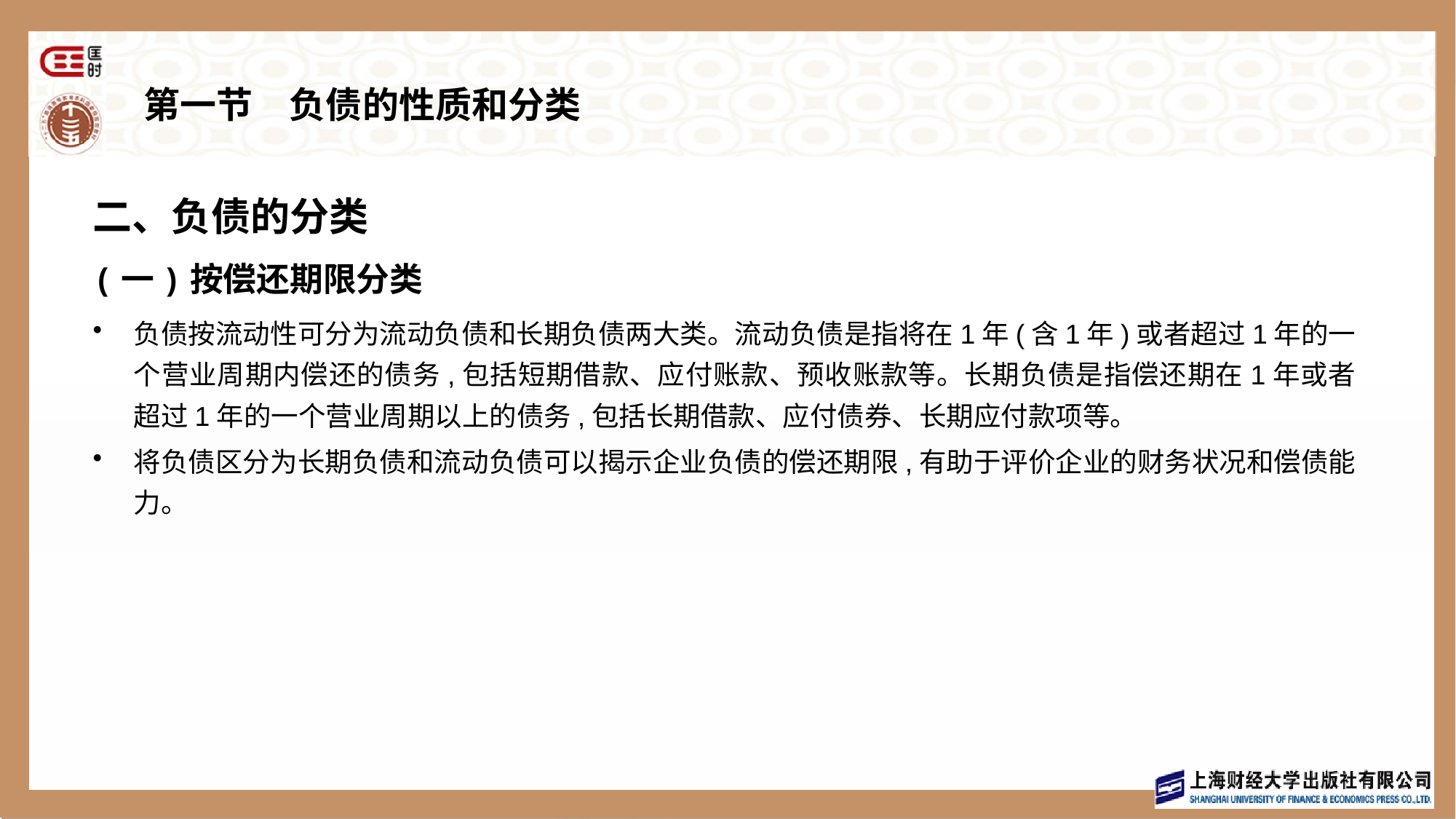

# 第一节　负债的性质和分类
二、负债的分类
(一)按偿还期限分类
负债按流动性可分为流动负债和长期负债两大类。流动负债是指将在1年(含1年)或者超过1年的一个营业周期内偿还的债务,包括短期借款、应付账款、预收账款等。长期负债是指偿还期在1年或者超过1年的一个营业周期以上的债务,包括长期借款、应付债券、长期应付款项等。
将负债区分为长期负债和流动负债可以揭示企业负债的偿还期限,有助于评价企业的财务状况和偿债能力。